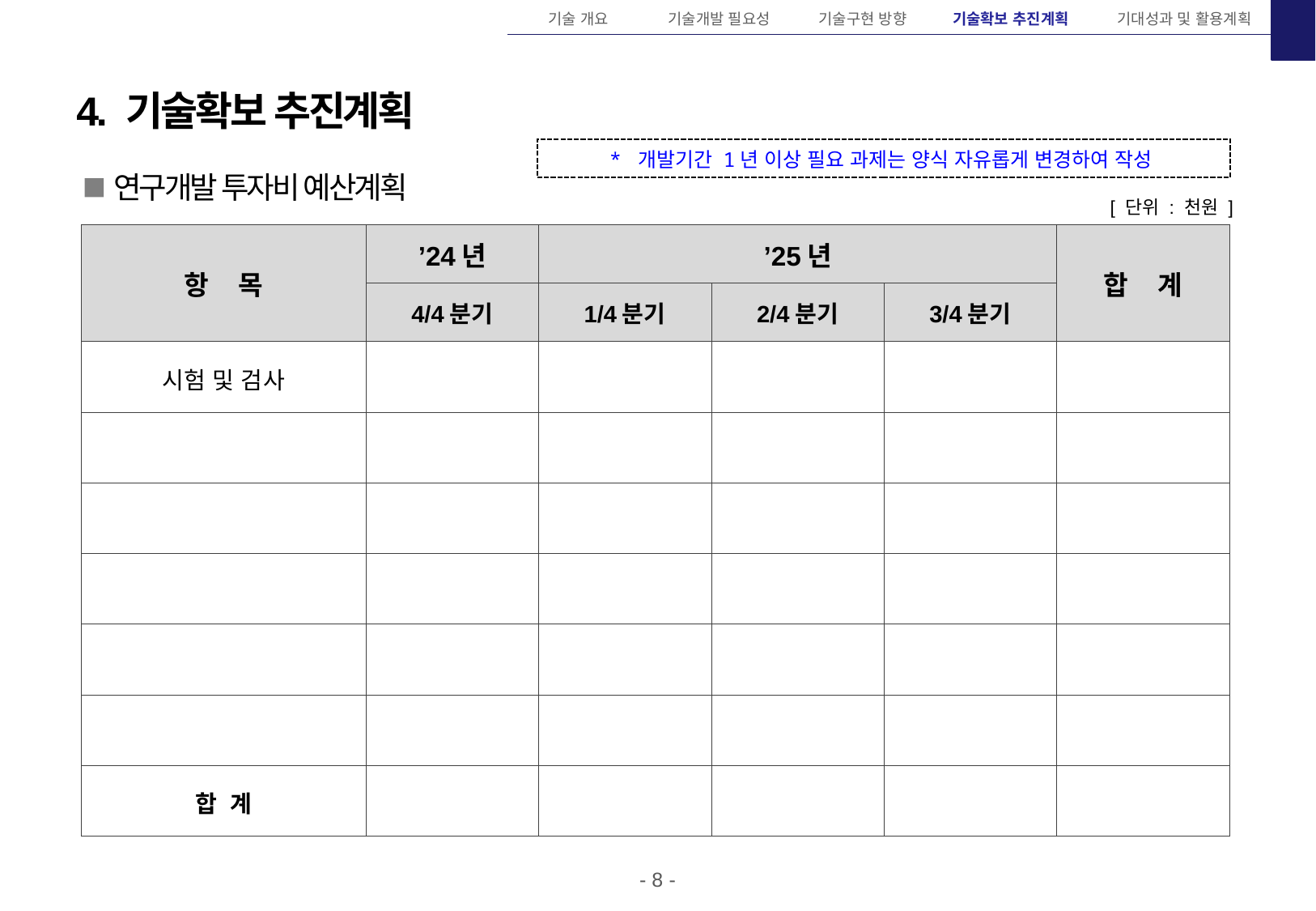

기술 개요
기술개발 필요성
기술구현 방향
기술확보 추진계획
기대성과 및 활용계획
4. 기술확보 추진계획
* 개발기간 1년 이상 필요 과제는 양식 자유롭게 변경하여 작성
    연구개발 투자비 예산계획

[ 단위 : 천원 ]
| 항 목 | ’24년 | ’25년 |  |  | 합 계 |
| --- | --- | --- | --- | --- | --- |
|  | 4/4분기 | 1/4분기 | 2/4분기 | 3/4분기 |  |
| 시험 및 검사 |  |  |  |  |  |
|  |  |  |  |  |  |
|  |  |  |  |  |  |
|  |  |  |  |  |  |
|  |  |  |  |  |  |
|  |  |  |  |  |  |
| 합 계 |  |  |  |  |  |